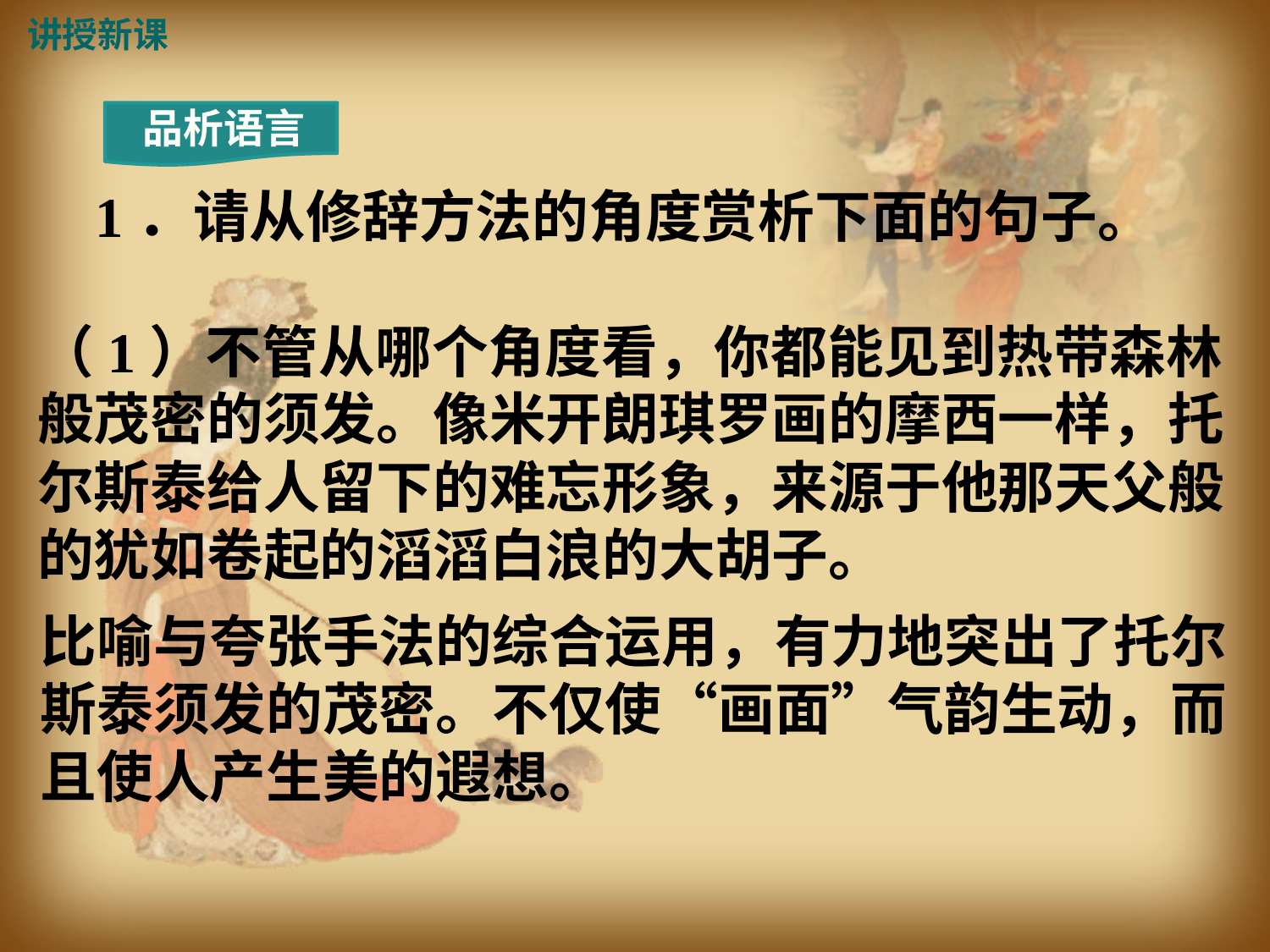

讲授新课
品析语言

1．请从修辞方法的角度赏析下面的句子。
（1）不管从哪个角度看，你都能见到热带森林般茂密的须发。像米开朗琪罗画的摩西一样，托尔斯泰给人留下的难忘形象，来源于他那天父般的犹如卷起的滔滔白浪的大胡子。
比喻与夸张手法的综合运用，有力地突出了托尔斯泰须发的茂密。不仅使“画面”气韵生动，而且使人产生美的遐想。